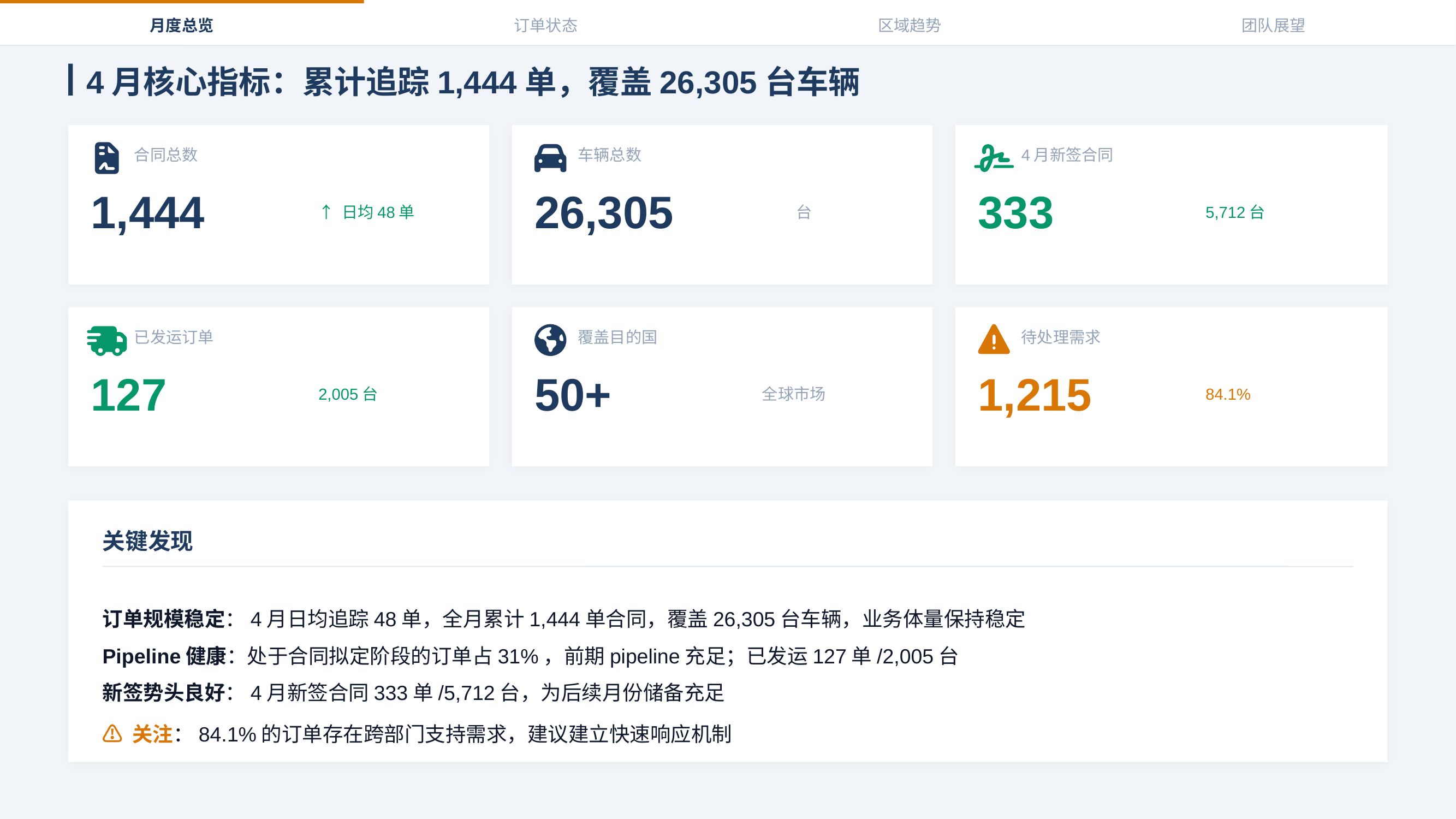

月度总览
订单状态
区域趋势
团队展望

4月核心指标：累计追踪1,444单，覆盖26,305台车辆

合同总数

车辆总数

4月新签合同
1,444
26,305
333
↑ 日均48单
台
5,712台

已发运订单

覆盖目的国

待处理需求
127
50+
1,215
2,005台
全球市场
84.1%

关键发现

订单规模稳定：4月日均追踪48单，全月累计1,444单合同，覆盖26,305台车辆，业务体量保持稳定
Pipeline健康：处于合同拟定阶段的订单占31%，前期pipeline充足；已发运127单/2,005台
新签势头良好：4月新签合同333单/5,712台，为后续月份储备充足
⚠ 关注：84.1%的订单存在跨部门支持需求，建议建立快速响应机制